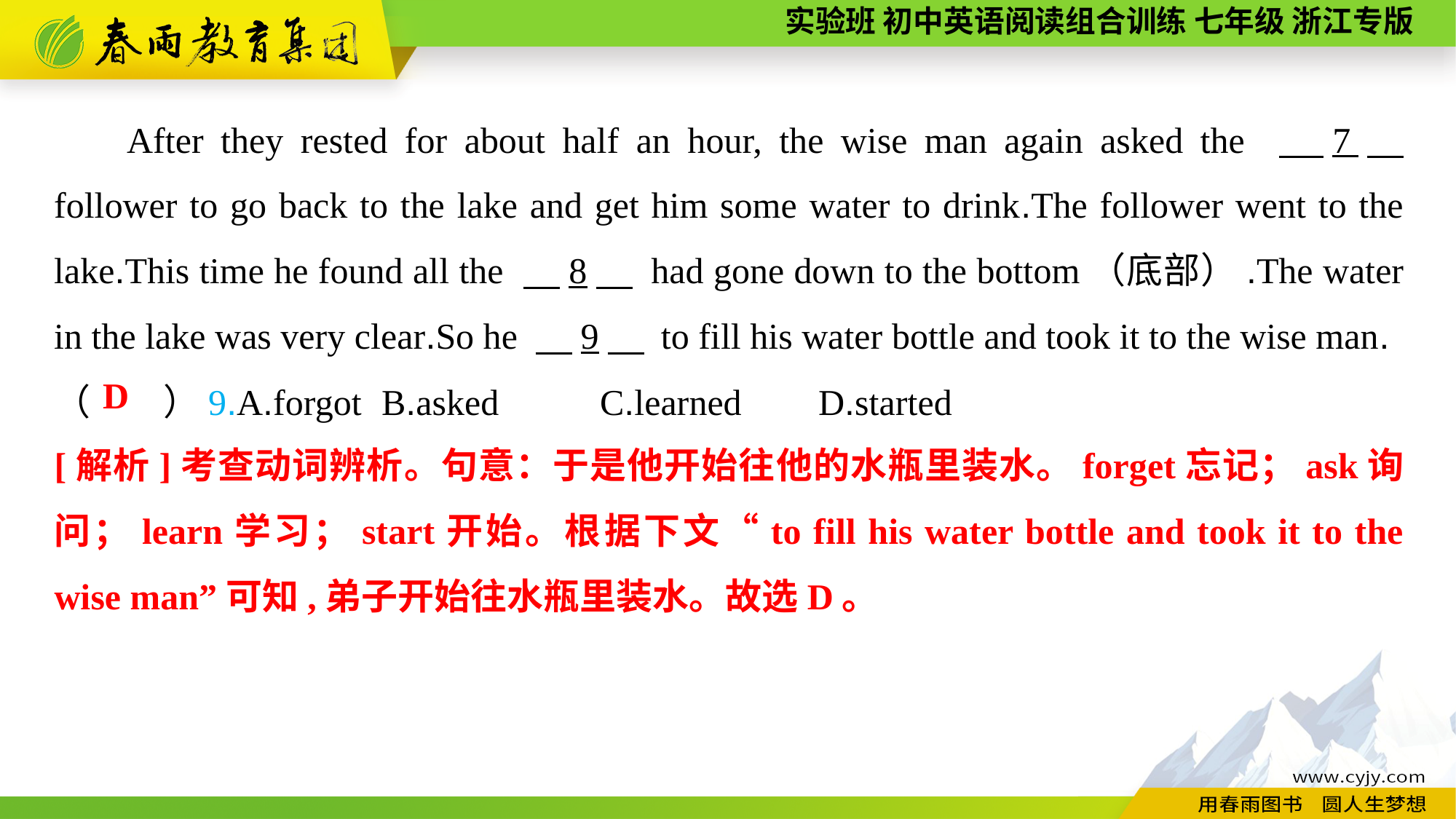

After they rested for about half an hour, the wise man again asked the 　7　 follower to go back to the lake and get him some water to drink.The follower went to the lake.This time he found all the 　8　 had gone down to the bottom（底部）.The water in the lake was very clear.So he 　9　 to fill his water bottle and took it to the wise man.
（　　）9.A.forgot	B.asked	C.learned	D.started
D
[解析]考查动词辨析。句意：于是他开始往他的水瓶里装水。forget忘记；ask询问；learn学习；start开始。根据下文“to fill his water bottle and took it to the wise man”可知,弟子开始往水瓶里装水。故选D。